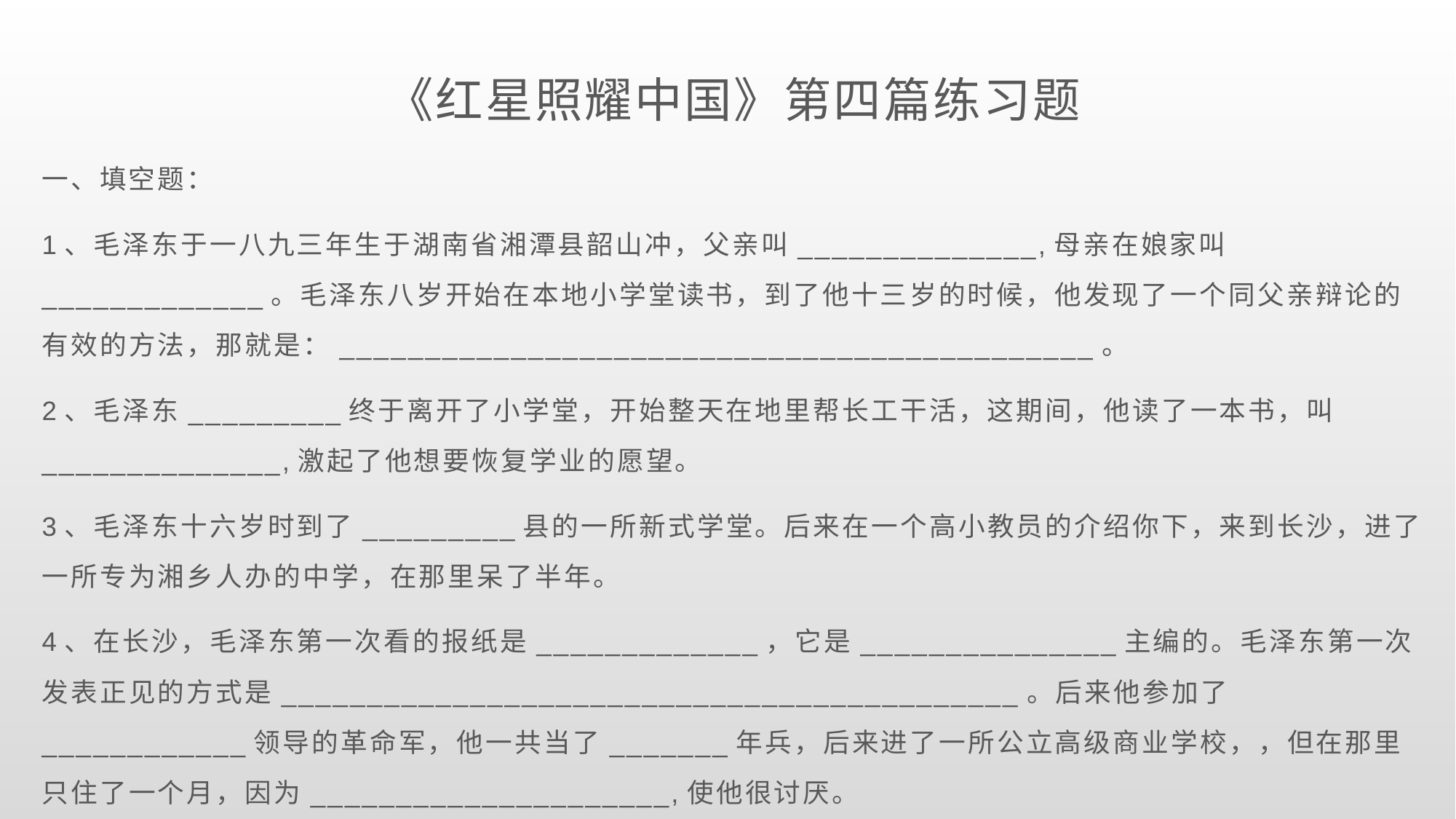

《红星照耀中国》第四篇练习题
一、填空题：
1、毛泽东于一八九三年生于湖南省湘潭县韶山冲，父亲叫______________,母亲在娘家叫_____________。毛泽东八岁开始在本地小学堂读书，到了他十三岁的时候，他发现了一个同父亲辩论的有效的方法，那就是：____________________________________________。
2、毛泽东_________终于离开了小学堂，开始整天在地里帮长工干活，这期间，他读了一本书，叫______________,激起了他想要恢复学业的愿望。
3、毛泽东十六岁时到了_________县的一所新式学堂。后来在一个高小教员的介绍你下，来到长沙，进了一所专为湘乡人办的中学，在那里呆了半年。
4、在长沙，毛泽东第一次看的报纸是_____________，它是_______________主编的。毛泽东第一次发表正见的方式是___________________________________________。后来他参加了____________领导的革命军，他一共当了_______年兵，后来进了一所公立高级商业学校，，但在那里只住了一个月，因为_____________________,使他很讨厌。